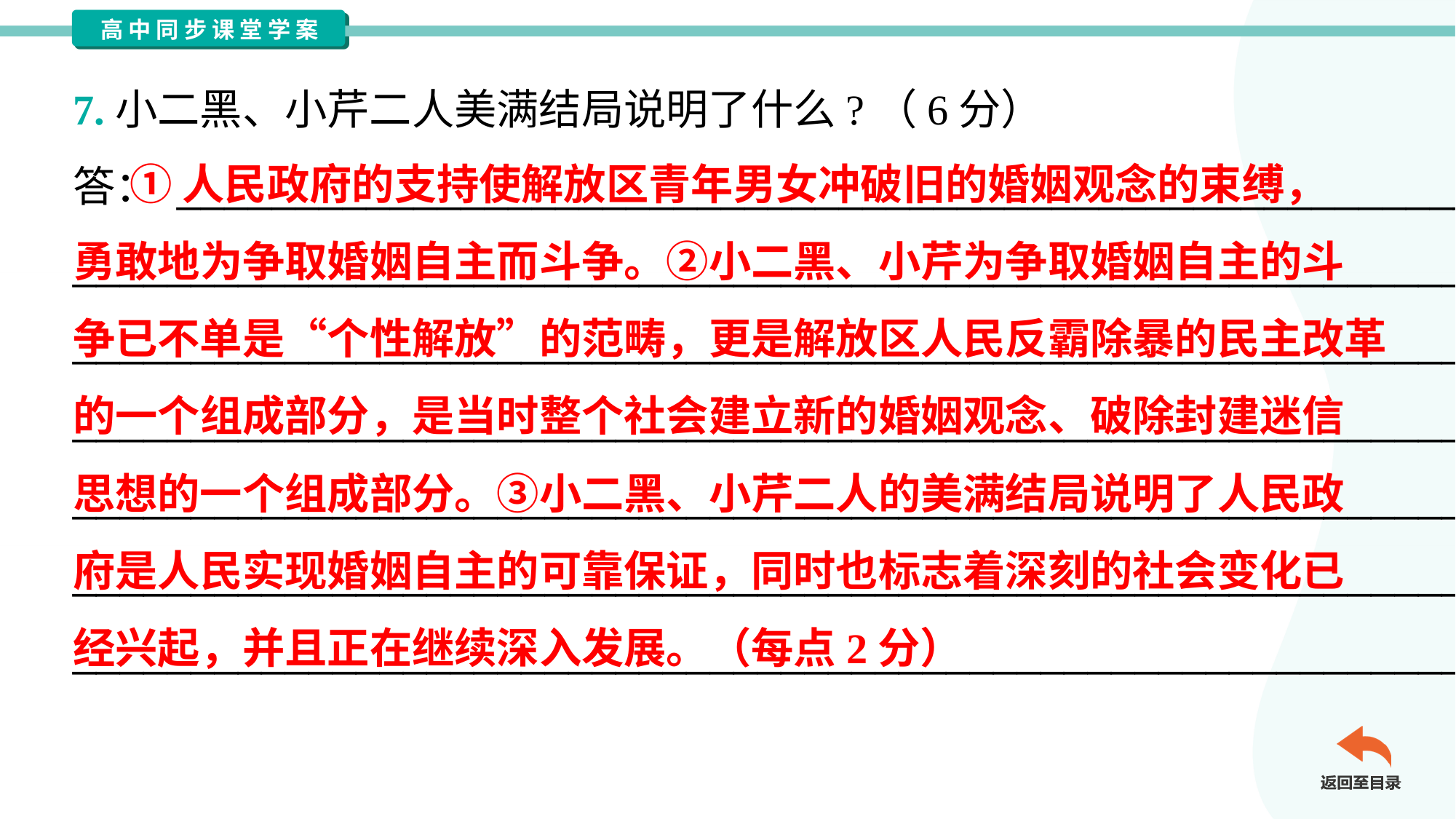

7.小二黑、小芹二人美满结局说明了什么?（6分）
答： ________________________________________________________
_____________________________________________________________
_____________________________________________________________
_____________________________________________________________
_____________________________________________________________
_____________________________________________________________
_____________________________________________________________
      ①人民政府的支持使解放区青年男女冲破旧的婚姻观念的束缚，
勇敢地为争取婚姻自主而斗争。②小二黑、小芹为争取婚姻自主的斗
争已不单是“个性解放”的范畴，更是解放区人民反霸除暴的民主改革
的一个组成部分，是当时整个社会建立新的婚姻观念、破除封建迷信
思想的一个组成部分。③小二黑、小芹二人的美满结局说明了人民政
府是人民实现婚姻自主的可靠保证，同时也标志着深刻的社会变化已
经兴起，并且正在继续深入发展。（每点2分）